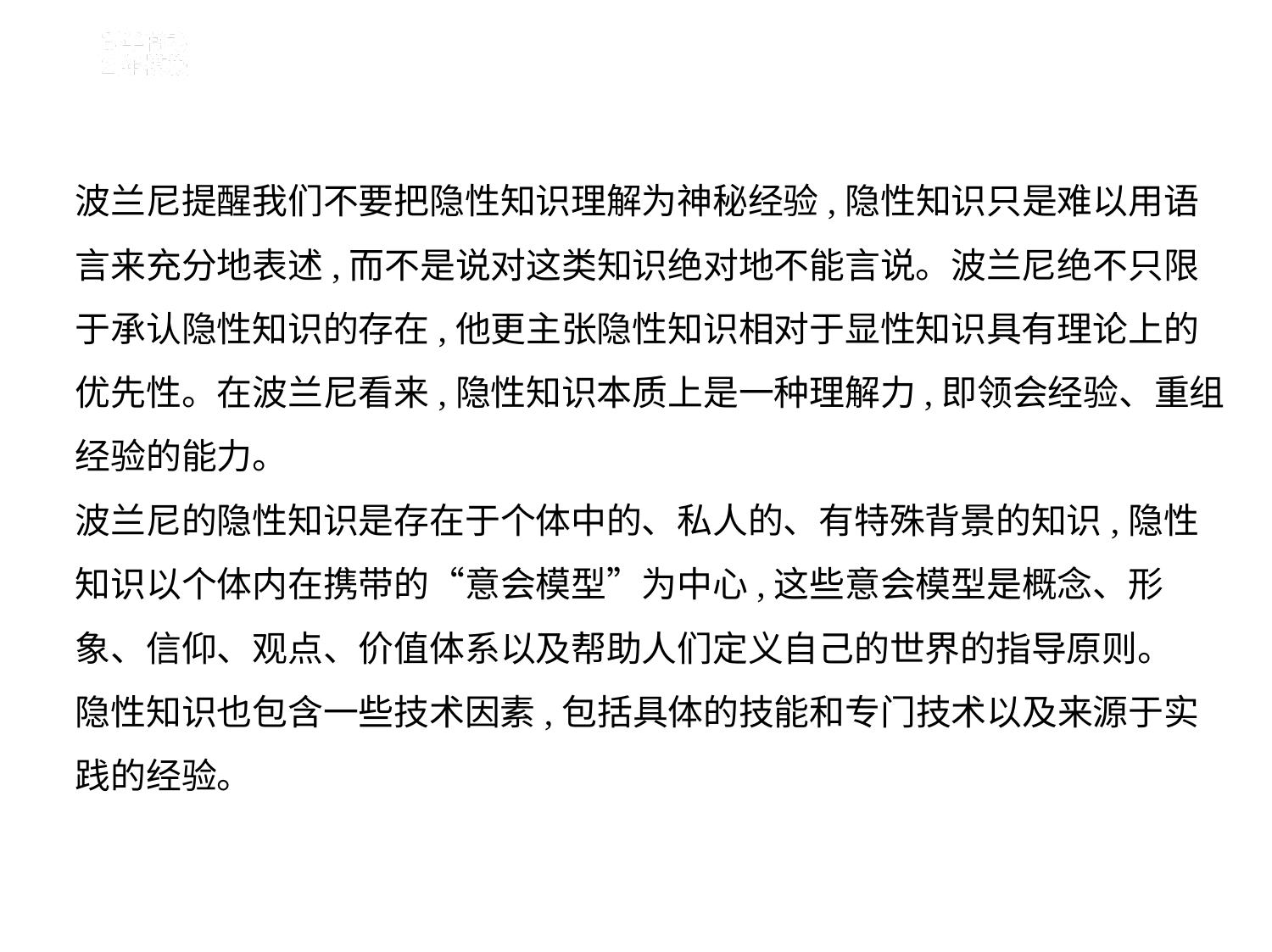

波兰尼提醒我们不要把隐性知识理解为神秘经验,隐性知识只是难以用语
言来充分地表述,而不是说对这类知识绝对地不能言说。波兰尼绝不只限
于承认隐性知识的存在,他更主张隐性知识相对于显性知识具有理论上的
优先性。在波兰尼看来,隐性知识本质上是一种理解力,即领会经验、重组
经验的能力。
波兰尼的隐性知识是存在于个体中的、私人的、有特殊背景的知识,隐性
知识以个体内在携带的“意会模型”为中心,这些意会模型是概念、形
象、信仰、观点、价值体系以及帮助人们定义自己的世界的指导原则。
隐性知识也包含一些技术因素,包括具体的技能和专门技术以及来源于实
践的经验。